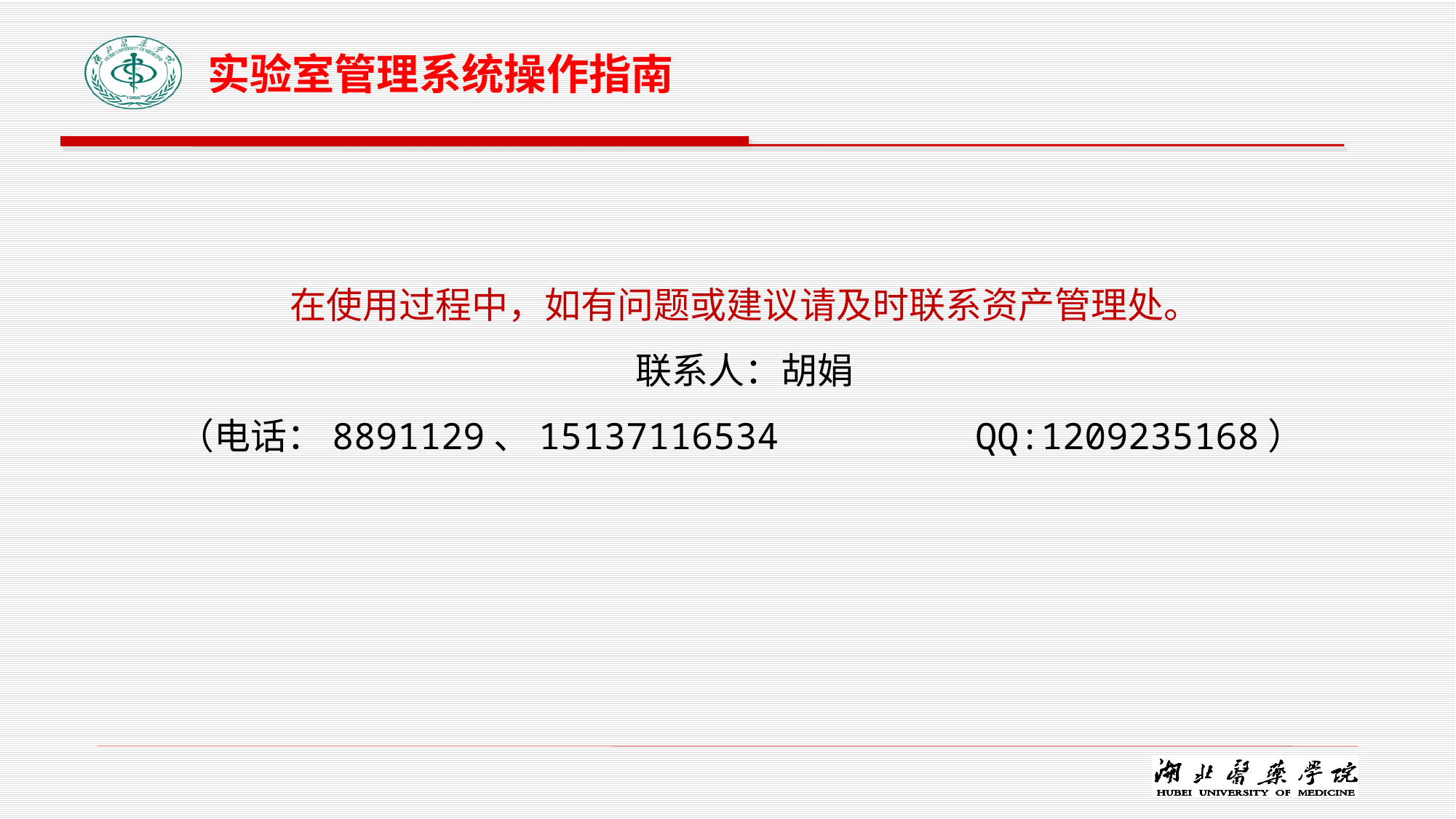

实验室管理系统操作指南
在使用过程中，如有问题或建议请及时联系资产管理处。
联系人：胡娟
（电话：8891129、15137116534         QQ:1209235168）